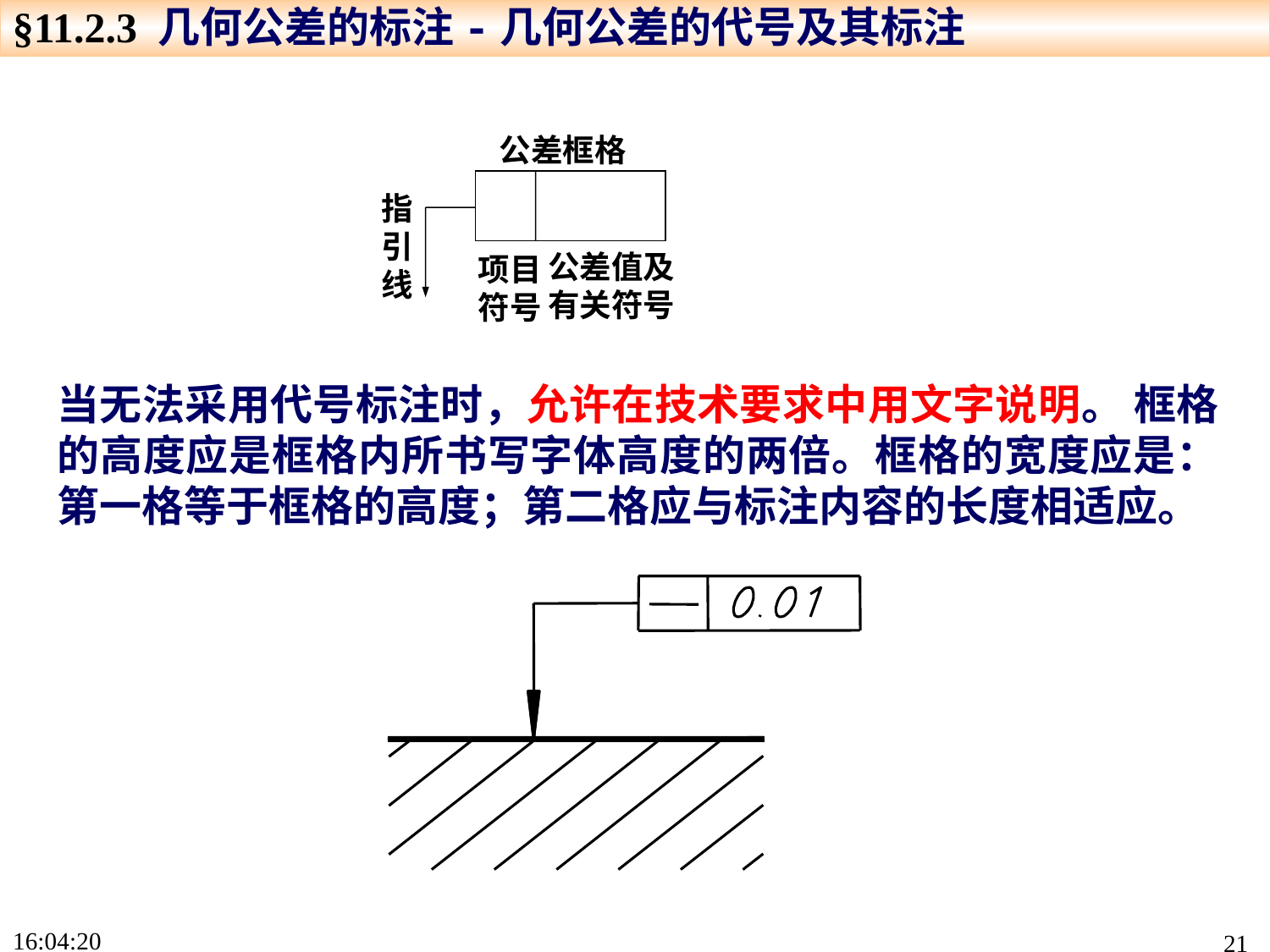

§11.2.3 几何公差的标注-几何公差的代号及其标注
公差框格

指引线

公差值及
有关符号
项目
符号
当无法采用代号标注时，允许在技术要求中用文字说明。 框格的高度应是框格内所书写字体高度的两倍。框格的宽度应是：第一格等于框格的高度；第二格应与标注内容的长度相适应。

16:04:20
21